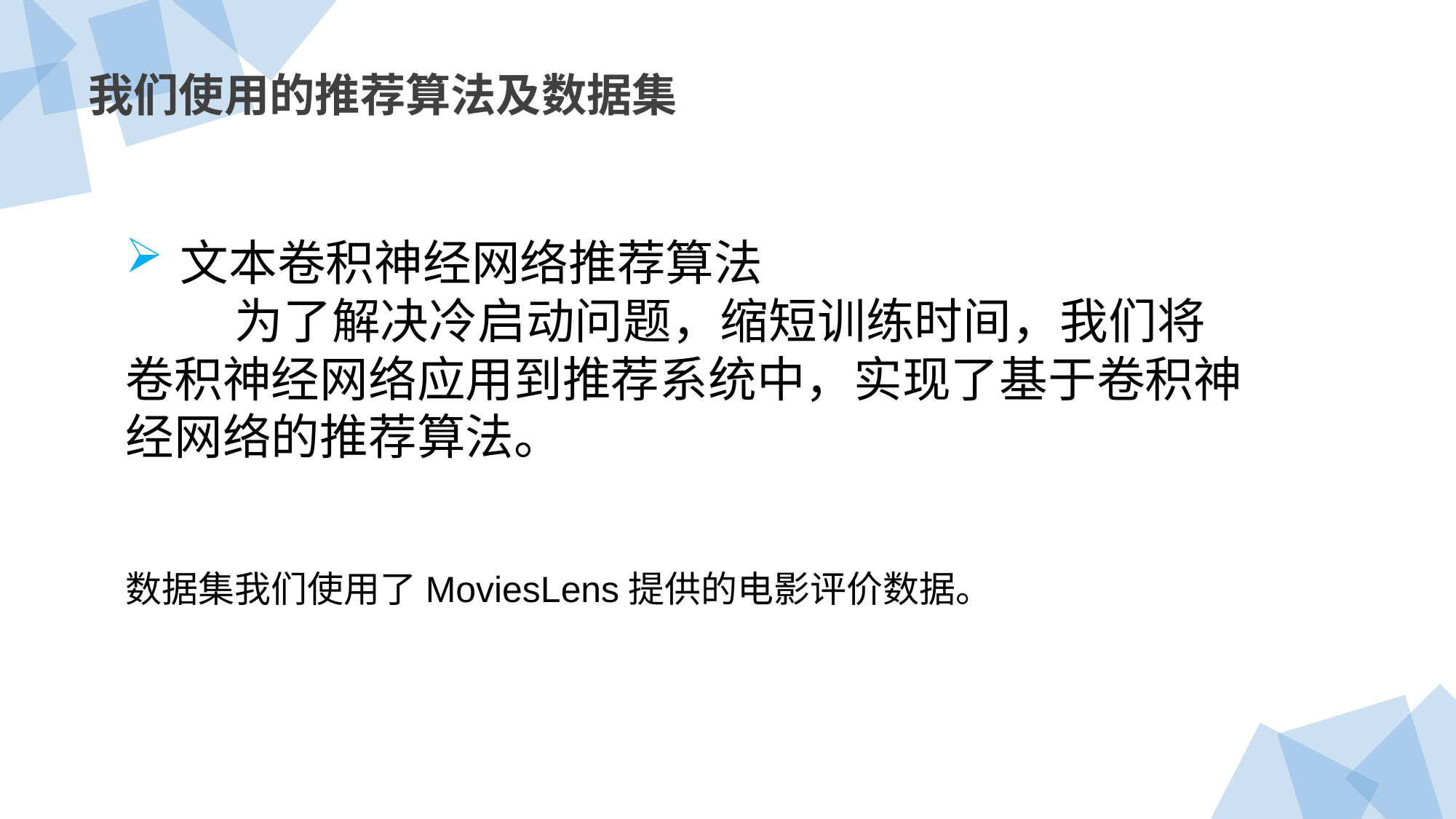

我们使用的推荐算法及数据集
文本卷积神经网络推荐算法
	为了解决冷启动问题，缩短训练时间，我们将卷积神经网络应用到推荐系统中，实现了基于卷积神经网络的推荐算法。

数据集我们使用了MoviesLens提供的电影评价数据。